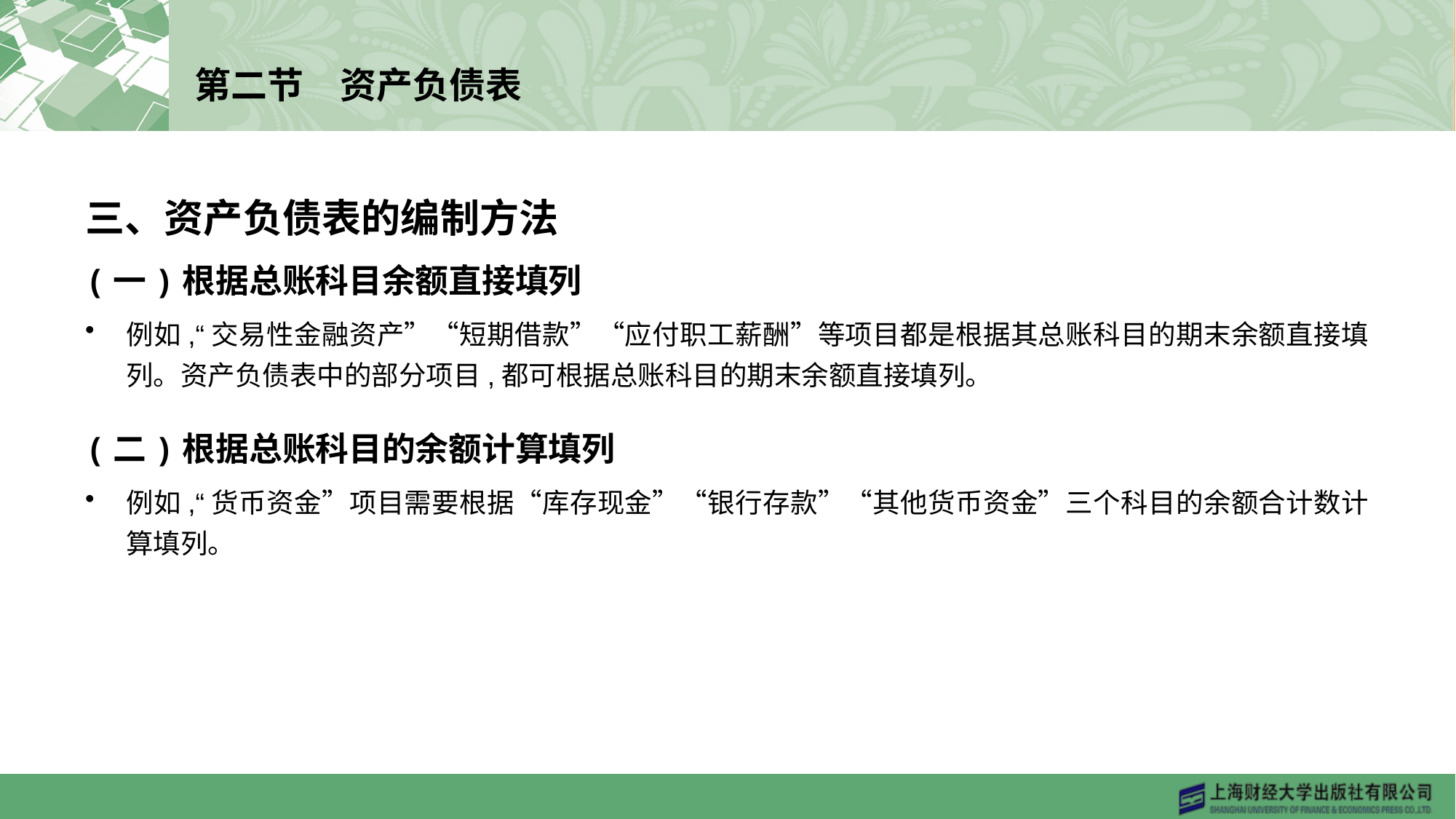

# 第二节　资产负债表
三、资产负债表的编制方法
(一)根据总账科目余额直接填列
例如,“交易性金融资产”“短期借款”“应付职工薪酬”等项目都是根据其总账科目的期末余额直接填列。资产负债表中的部分项目,都可根据总账科目的期末余额直接填列。
(二)根据总账科目的余额计算填列
例如,“货币资金”项目需要根据“库存现金”“银行存款”“其他货币资金”三个科目的余额合计数计算填列。